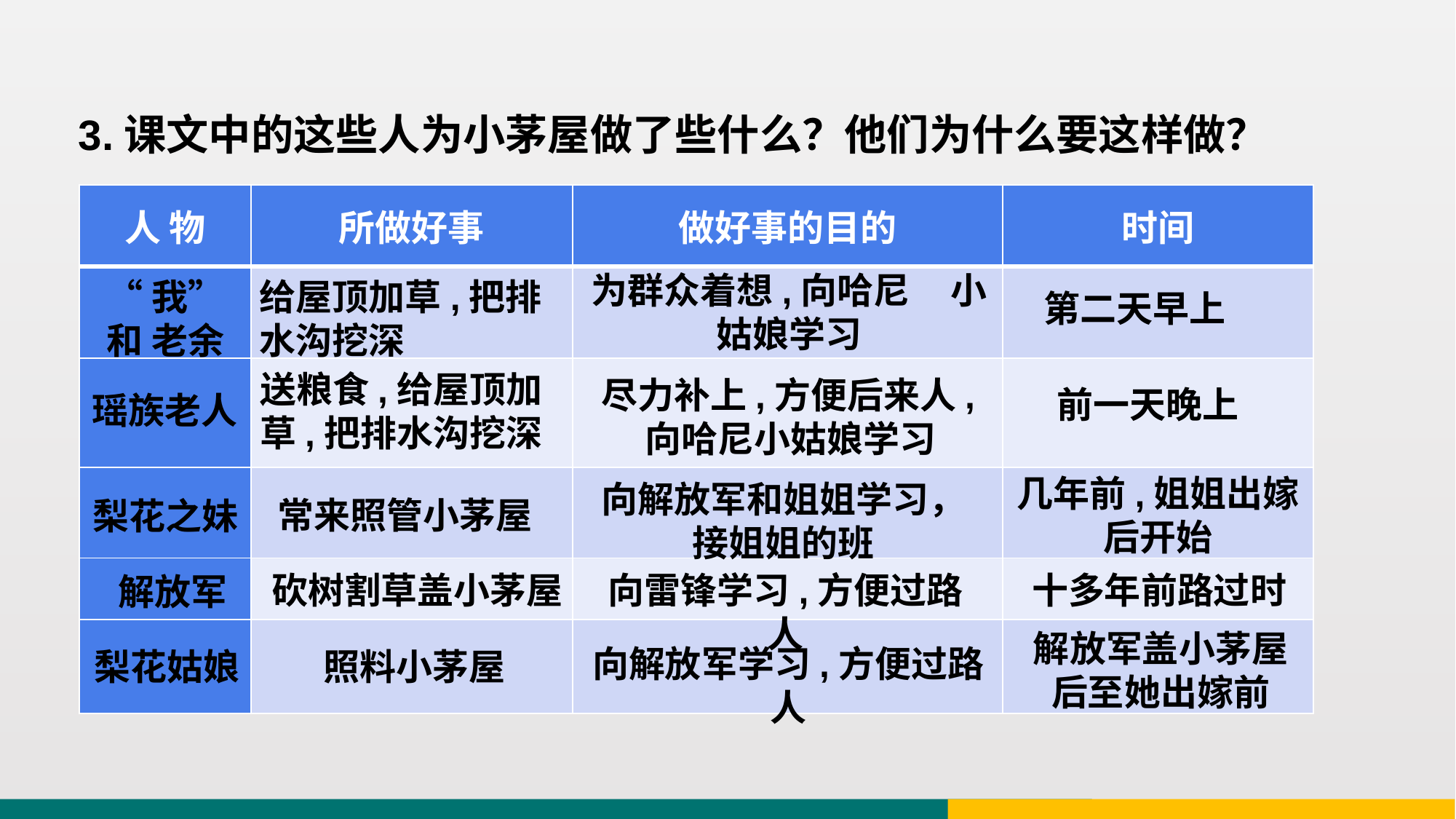

3.课文中的这些人为小茅屋做了些什么？他们为什么要这样做？
| 人 物 | 所做好事 | 做好事的目的 | 时间 |
| --- | --- | --- | --- |
|  |  |  |  |
|  |  |  |  |
|  |  |  |  |
|  |  |  |  |
|  |  |  |  |
为群众着想,向哈尼     小姑娘学习
给屋顶加草,把排水沟挖深
“我”和 老余
第二天早上
送粮食,给屋顶加草,把排水沟挖深
尽力补上,方便后来人,向哈尼小姑娘学习
前一天晚上
瑶族老人
几年前,姐姐出嫁后开始
向解放军和姐姐学习，接姐姐的班
常来照管小茅屋
梨花之妹
砍树割草盖小茅屋
向雷锋学习,方便过路人
十多年前路过时
解放军
解放军盖小茅屋后至她出嫁前
向解放军学习,方便过路人
梨花姑娘
照料小茅屋